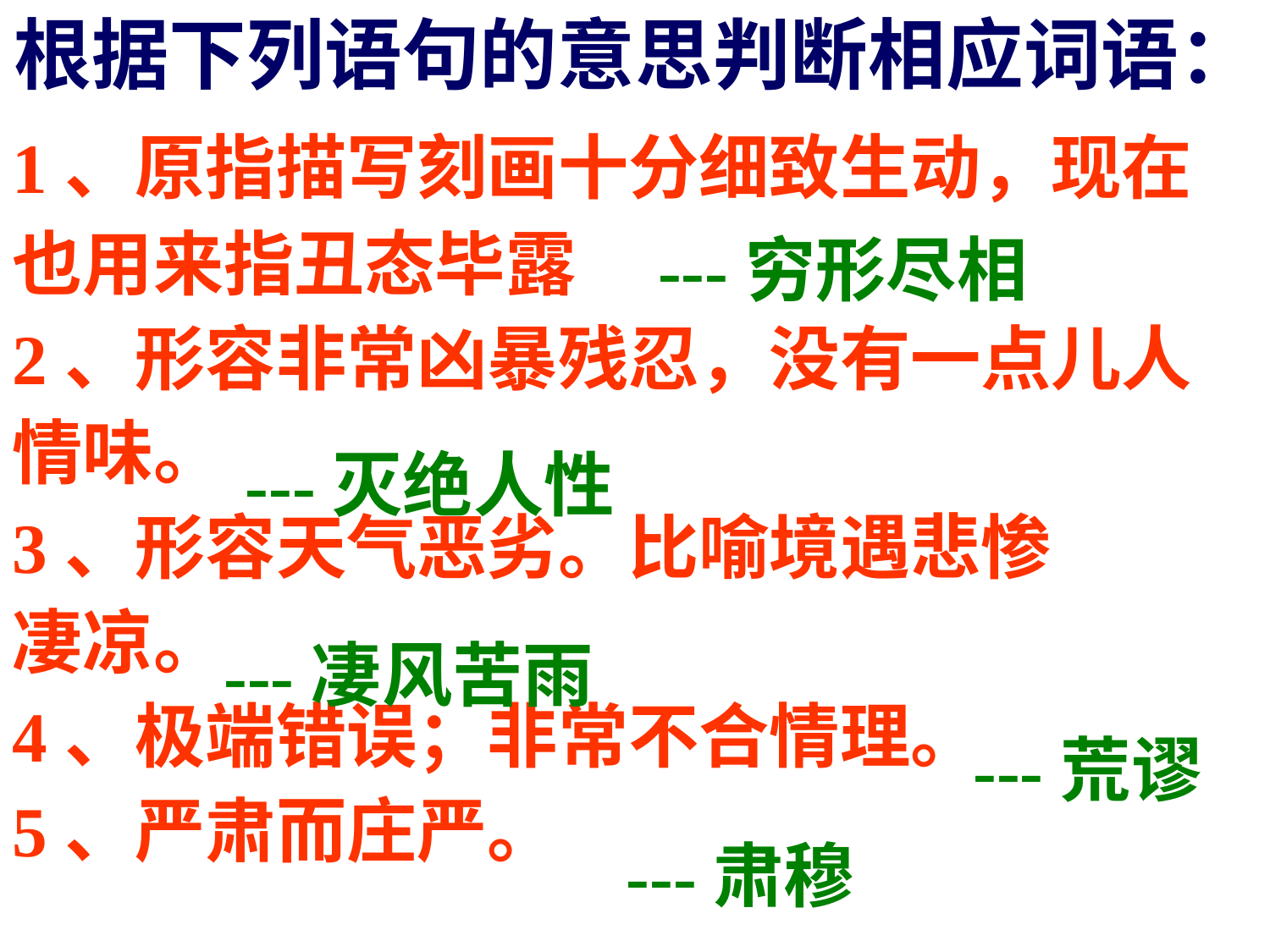

根据下列语句的意思判断相应词语：
1、原指描写刻画十分细致生动，现在
也用来指丑态毕露
2、形容非常凶暴残忍，没有一点儿人
情味。
3、形容天气恶劣。比喻境遇悲惨
凄凉。
4、极端错误；非常不合情理。
5、严肃而庄严。
---穷形尽相
---灭绝人性
---凄风苦雨
---荒谬
---肃穆